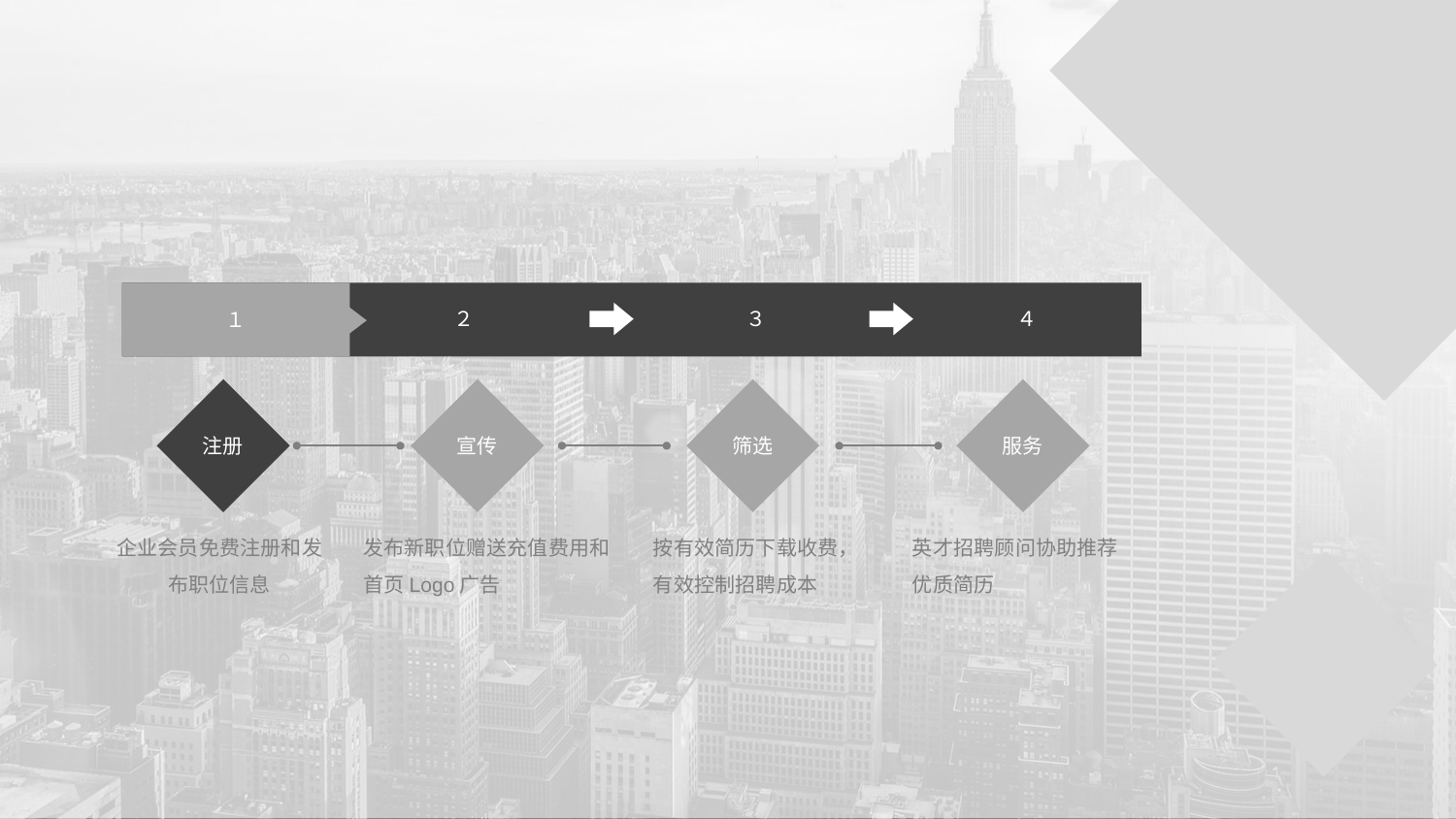

１

２
３
４

宣传
筛选
服务
注册
企业会员免费注册和发布职位信息
发布新职位赠送充值费用和首页Logo广告
按有效简历下载收费，有效控制招聘成本
英才招聘顾问协助推荐优质简历